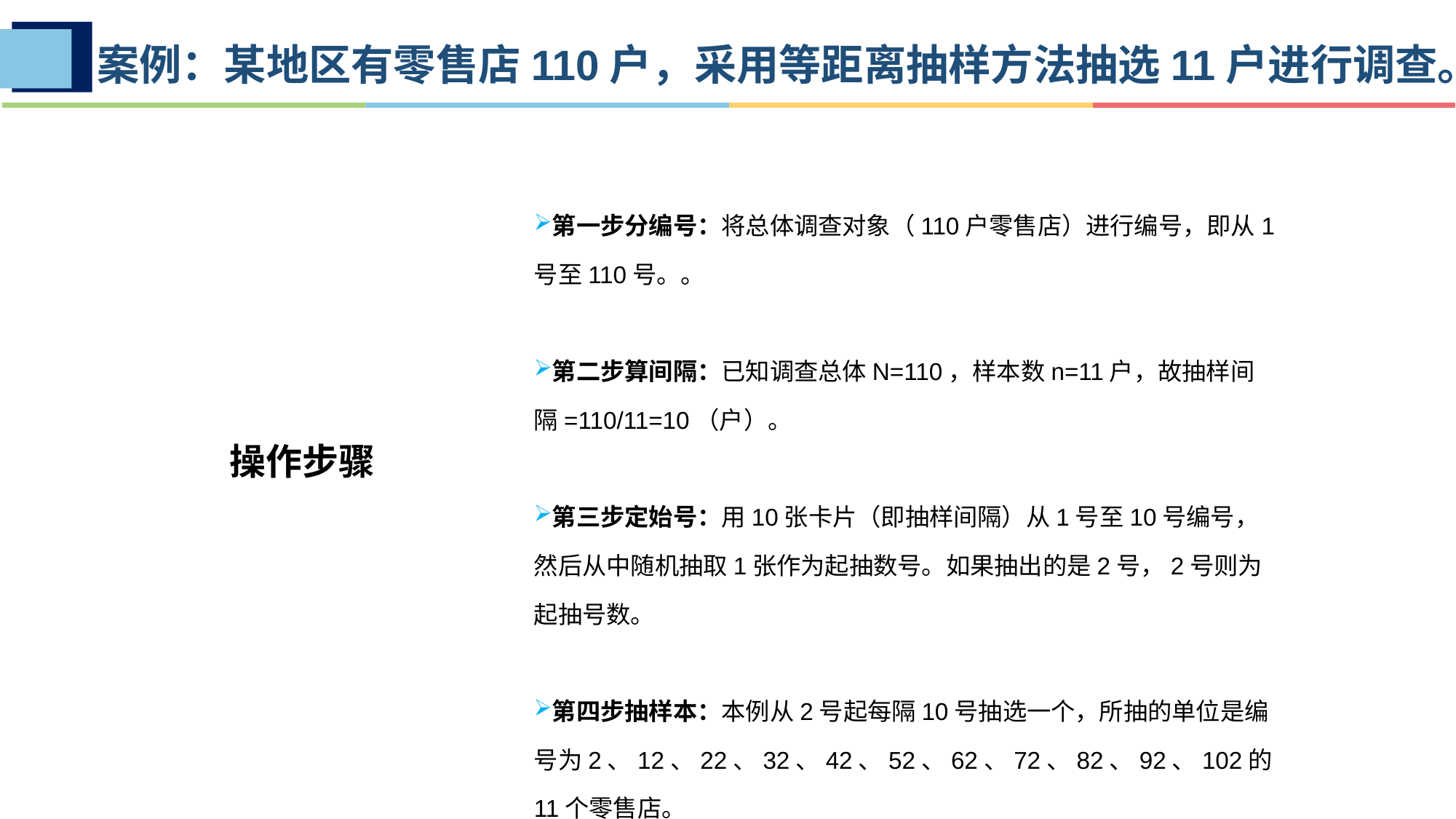

案例：某地区有零售店110户，采用等距离抽样方法抽选11户进行调查。

YOUR TEXT HERE

第一步分编号：将总体调查对象（110户零售店）进行编号，即从1号至110号。。

第二步算间隔：已知调查总体N=110，样本数n=11户，故抽样间隔=110/11=10（户）。

第三步定始号：用10张卡片（即抽样间隔）从1号至10号编号，然后从中随机抽取1张作为起抽数号。如果抽出的是2号，2号则为起抽号数。

第四步抽样本：本例从2号起每隔10号抽选一个，所抽的单位是编号为2、12、22、32、42、52、62、72、82、92、102的11个零售店。
操作步骤

锐旗设计致力于专业PPT模板的发布，并为您提供专业的PPT个性定制服务。